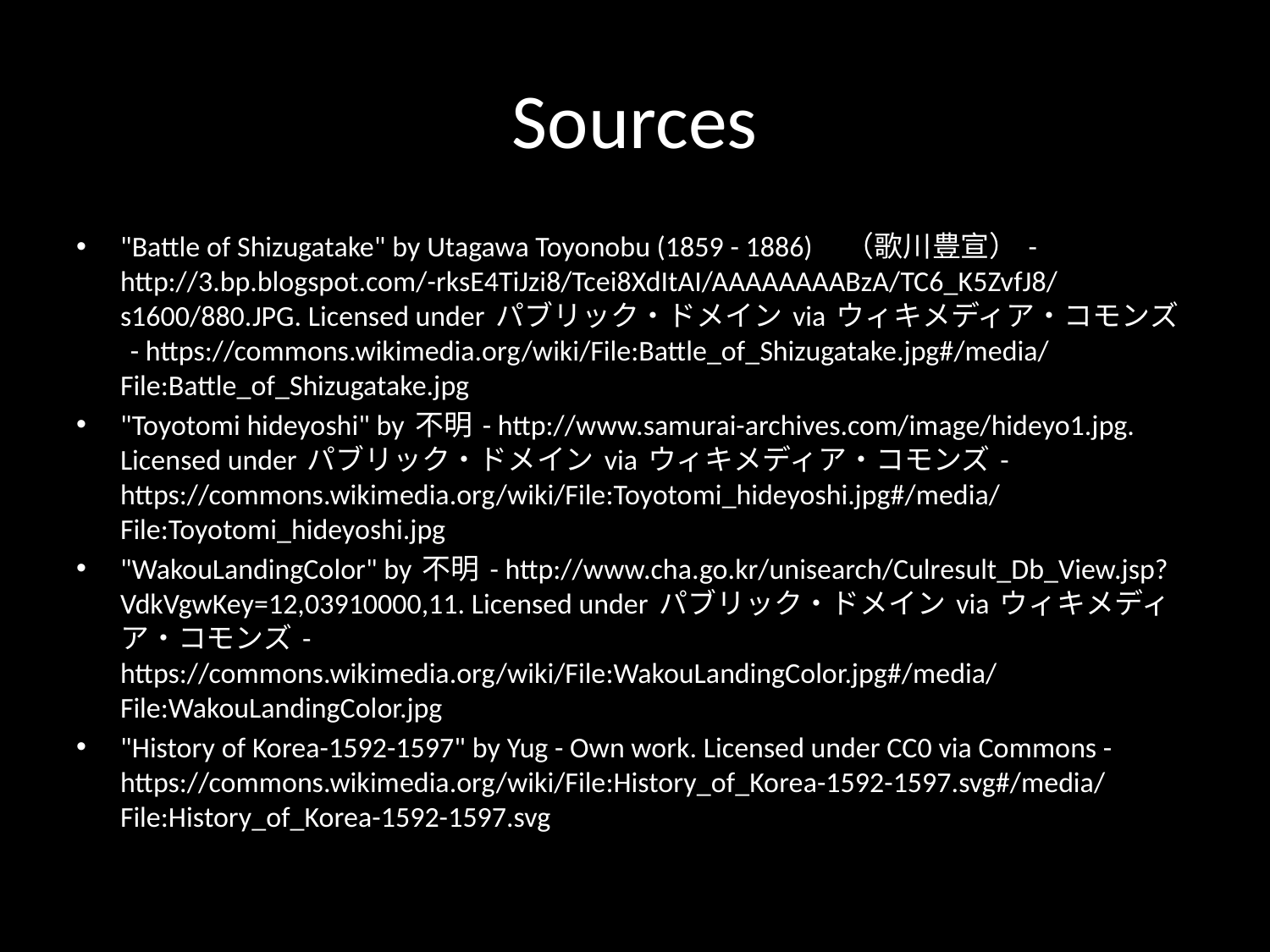

# Sources
"Battle of Shizugatake" by Utagawa Toyonobu (1859 - 1886)　（歌川豊宣） - http://3.bp.blogspot.com/-rksE4TiJzi8/Tcei8XdItAI/AAAAAAAABzA/TC6_K5ZvfJ8/s1600/880.JPG. Licensed under パブリック・ドメイン via ウィキメディア・コモンズ - https://commons.wikimedia.org/wiki/File:Battle_of_Shizugatake.jpg#/media/File:Battle_of_Shizugatake.jpg
"Toyotomi hideyoshi" by 不明 - http://www.samurai-archives.com/image/hideyo1.jpg. Licensed under パブリック・ドメイン via ウィキメディア・コモンズ - https://commons.wikimedia.org/wiki/File:Toyotomi_hideyoshi.jpg#/media/File:Toyotomi_hideyoshi.jpg
"WakouLandingColor" by 不明 - http://www.cha.go.kr/unisearch/Culresult_Db_View.jsp?VdkVgwKey=12,03910000,11. Licensed under パブリック・ドメイン via ウィキメディア・コモンズ - https://commons.wikimedia.org/wiki/File:WakouLandingColor.jpg#/media/File:WakouLandingColor.jpg
"History of Korea-1592-1597" by Yug - Own work. Licensed under CC0 via Commons - https://commons.wikimedia.org/wiki/File:History_of_Korea-1592-1597.svg#/media/File:History_of_Korea-1592-1597.svg